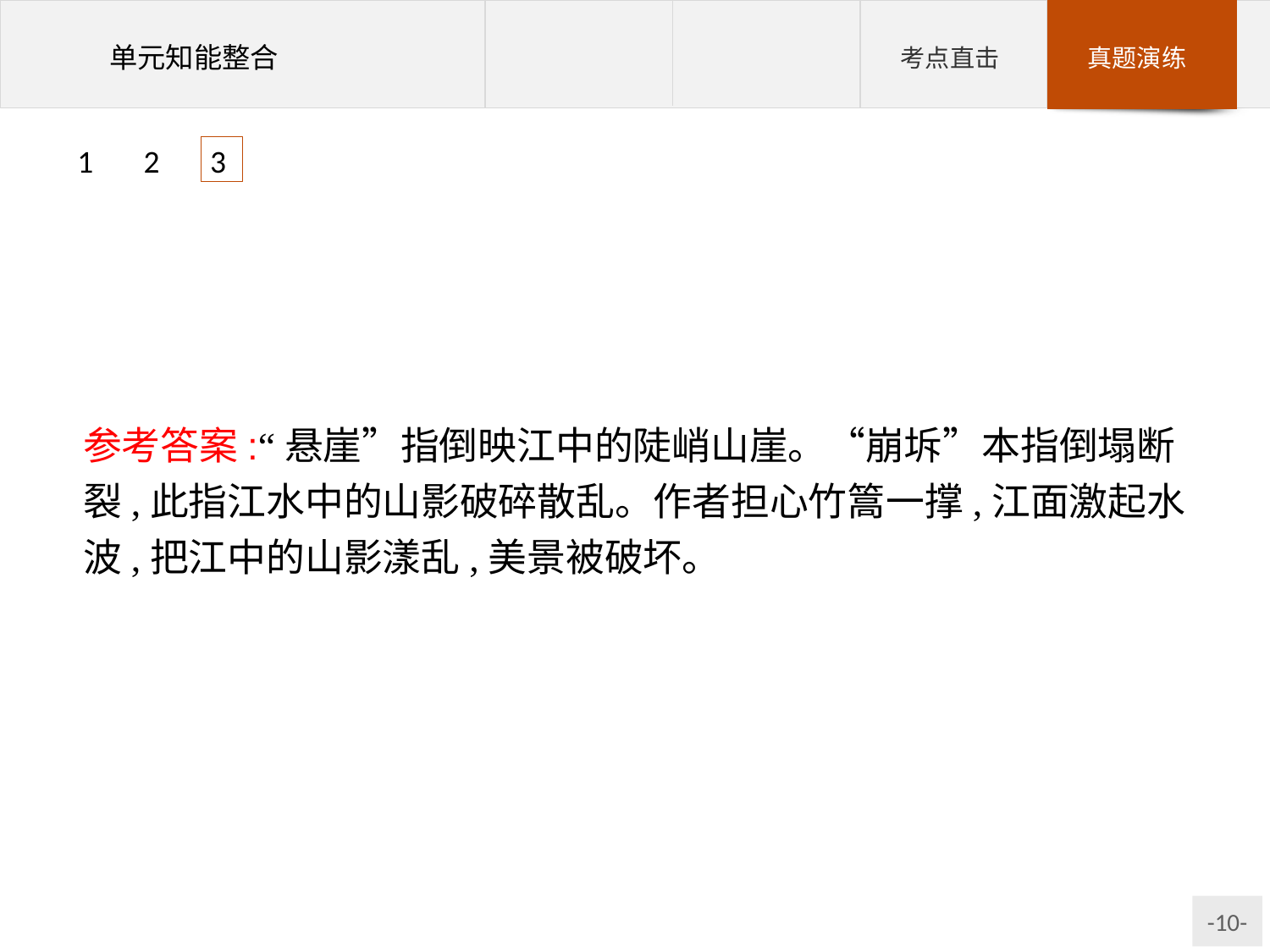

1       2       3

参考答案:“悬崖”指倒映江中的陡峭山崖。“崩坼”本指倒塌断裂,此指江水中的山影破碎散乱。作者担心竹篙一撑,江面激起水波,把江中的山影漾乱,美景被破坏。